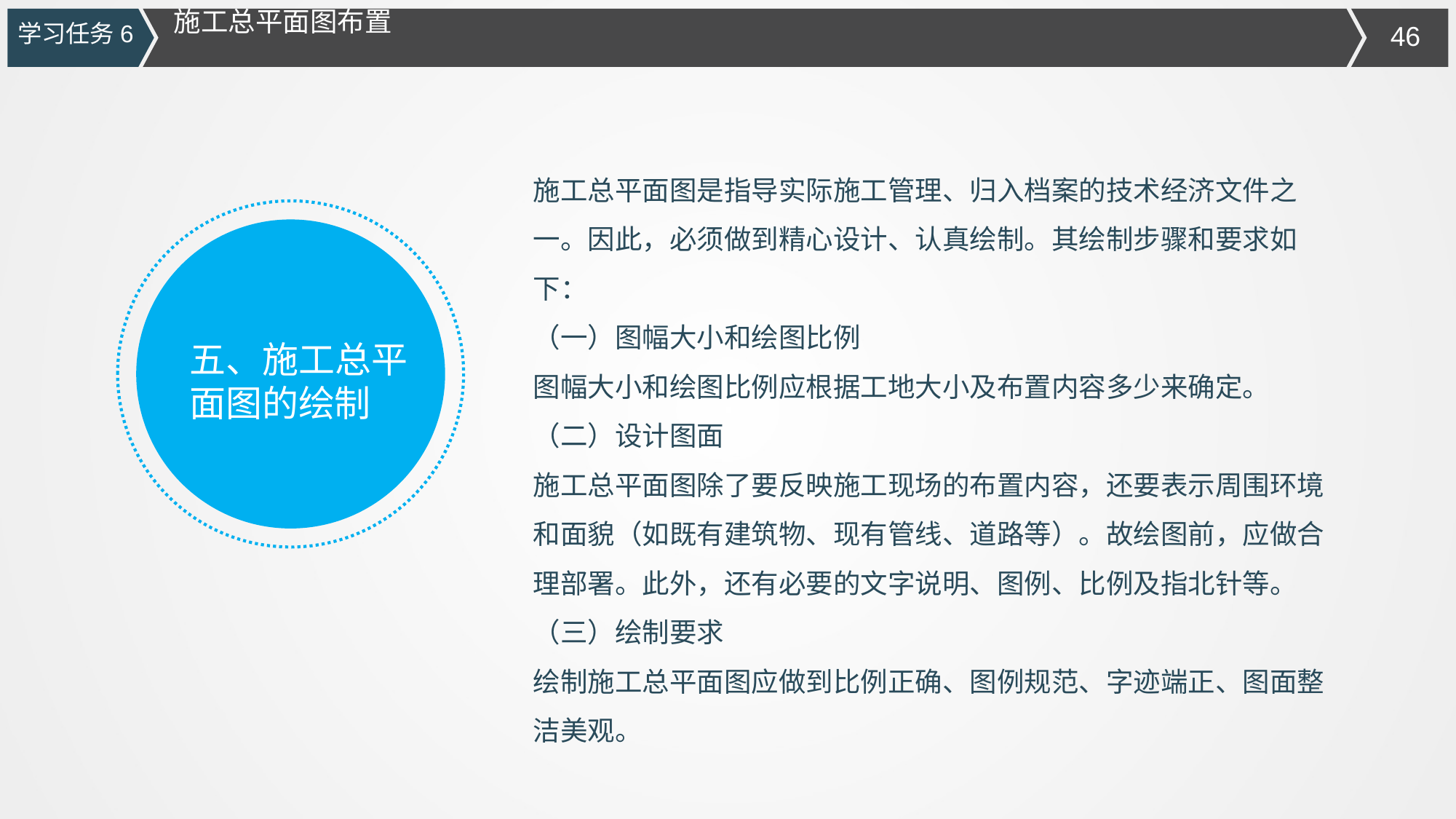

施工总平面图布置
学习任务6
施工总平面图是指导实际施工管理、归入档案的技术经济文件之一。因此，必须做到精心设计、认真绘制。其绘制步骤和要求如下：
（一）图幅大小和绘图比例
图幅大小和绘图比例应根据工地大小及布置内容多少来确定。
（二）设计图面
施工总平面图除了要反映施工现场的布置内容，还要表示周围环境和面貌（如既有建筑物、现有管线、道路等）。故绘图前，应做合理部署。此外，还有必要的文字说明、图例、比例及指北针等。
（三）绘制要求
绘制施工总平面图应做到比例正确、图例规范、字迹端正、图面整洁美观。

五、施工总平面图的绘制